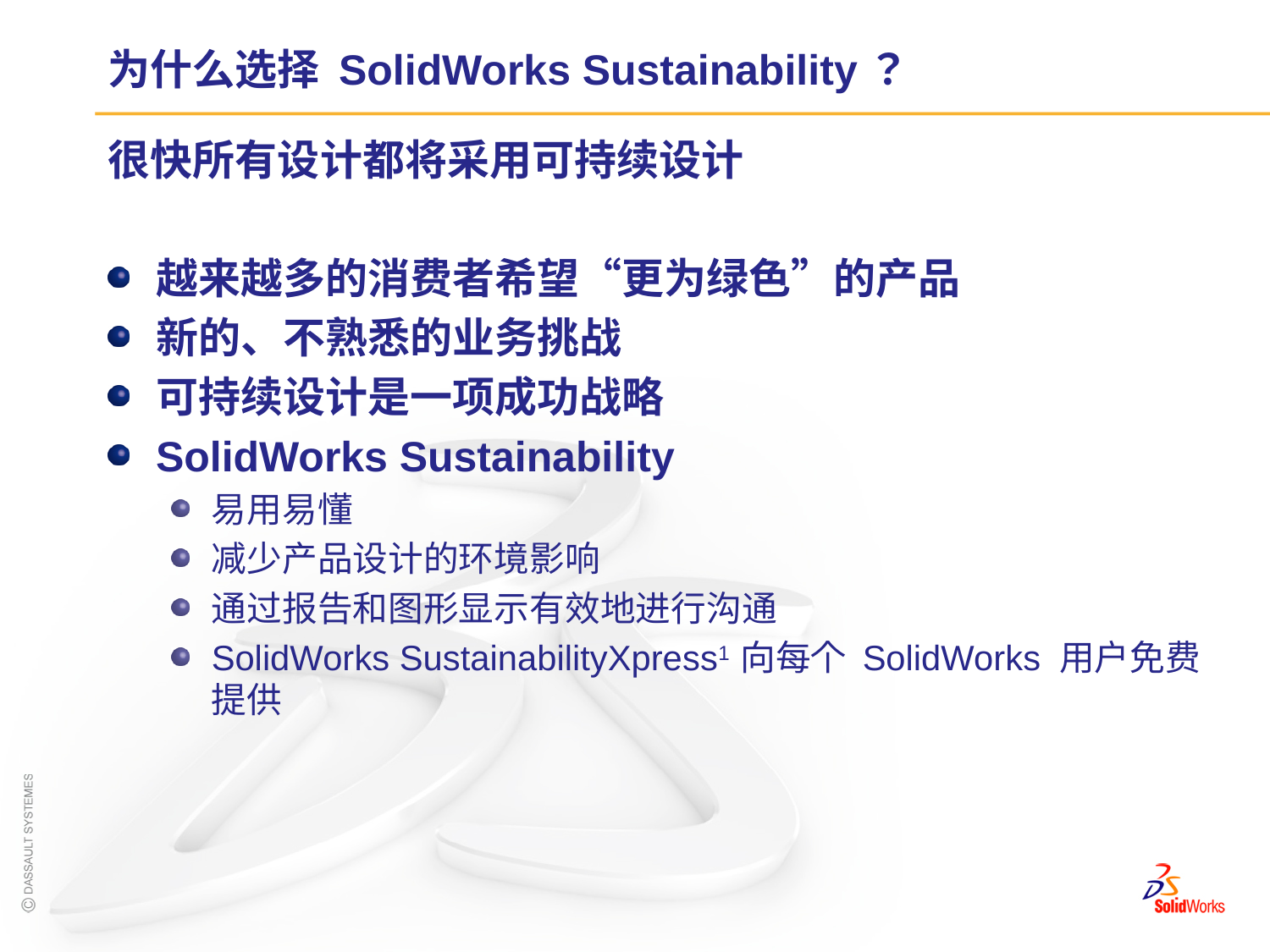

# 为什么选择 SolidWorks Sustainability？
很快所有设计都将采用可持续设计

越来越多的消费者希望“更为绿色”的产品
新的、不熟悉的业务挑战
可持续设计是一项成功战略
SolidWorks Sustainability
易用易懂
减少产品设计的环境影响
通过报告和图形显示有效地进行沟通
SolidWorks SustainabilityXpress1 向每个 SolidWorks 用户免费提供